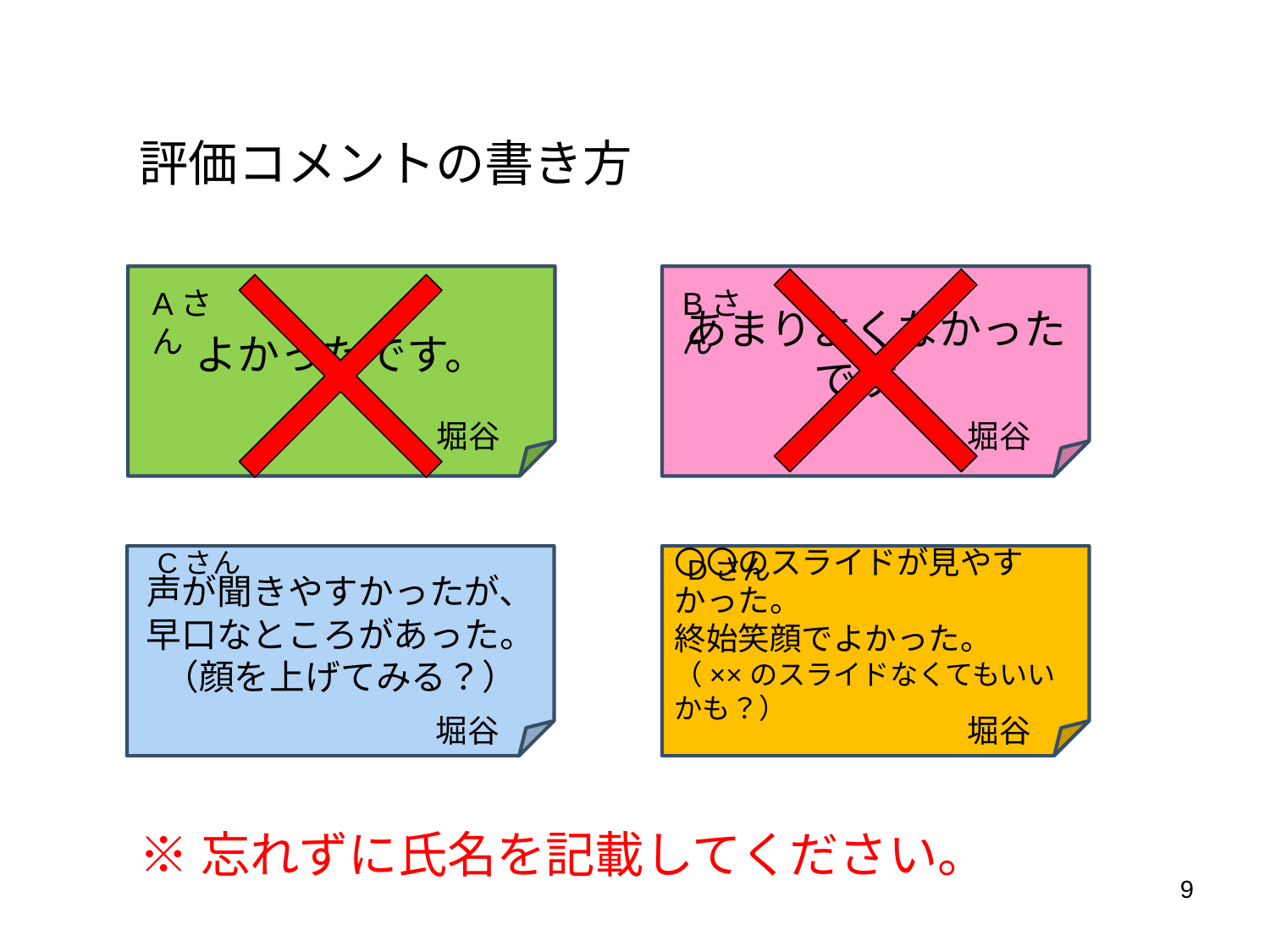

評価コメントの書き方

よかったです。
堀谷
あまりよくなかったです。
堀谷
Aさん
Bさん
Cさん
声が聞きやすかったが、
早口なところがあった。
（顔を上げてみる？）
堀谷
〇〇のスライドが見やすかった。
終始笑顔でよかった。
（××のスライドなくてもいいかも？）
Dさん
堀谷
※忘れずに氏名を記載してください。
9